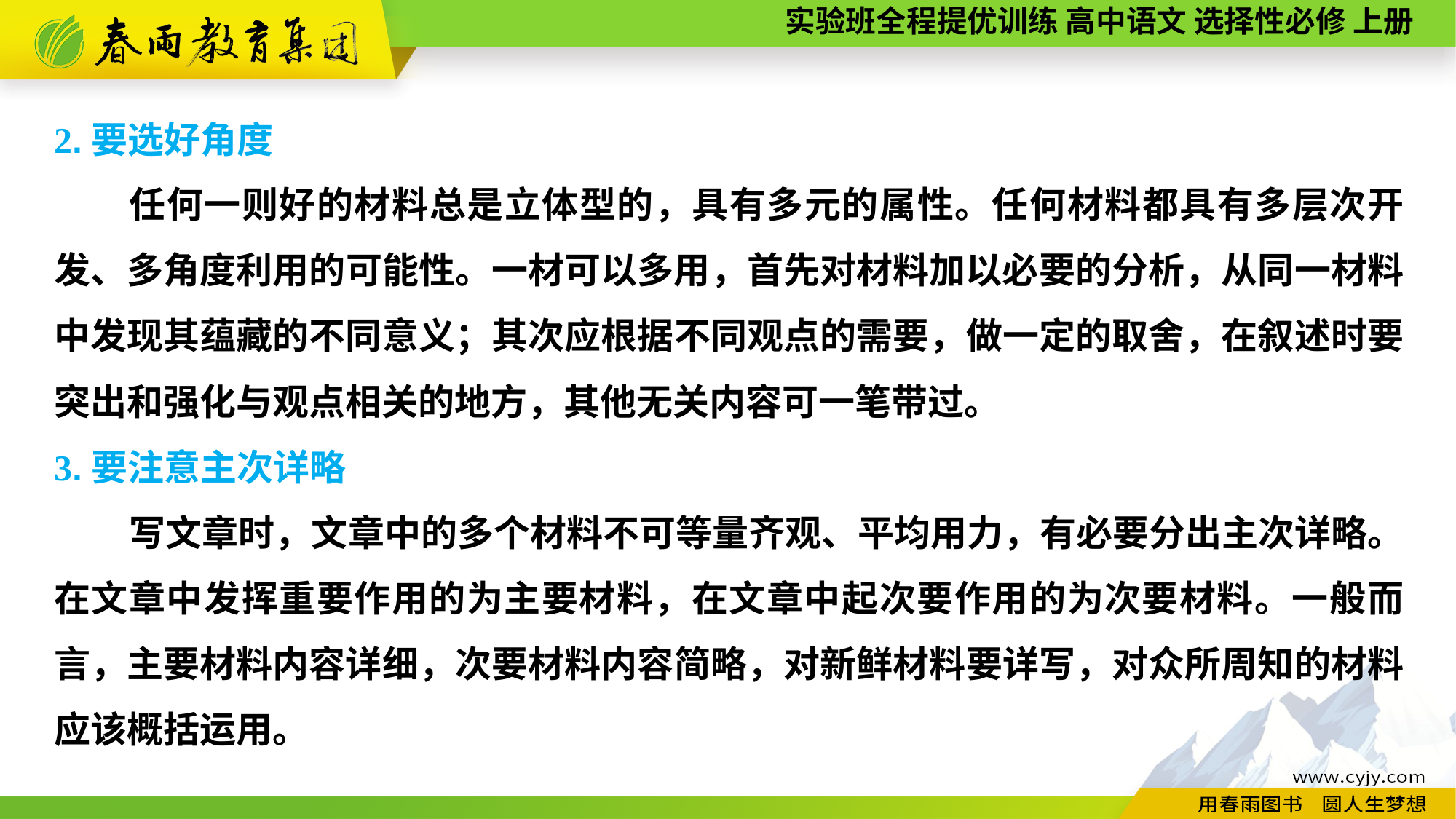

2.要选好角度
任何一则好的材料总是立体型的，具有多元的属性。任何材料都具有多层次开发、多角度利用的可能性。一材可以多用，首先对材料加以必要的分析，从同一材料中发现其蕴藏的不同意义；其次应根据不同观点的需要，做一定的取舍，在叙述时要突出和强化与观点相关的地方，其他无关内容可一笔带过。
3.要注意主次详略
写文章时，文章中的多个材料不可等量齐观、平均用力，有必要分出主次详略。在文章中发挥重要作用的为主要材料，在文章中起次要作用的为次要材料。一般而言，主要材料内容详细，次要材料内容简略，对新鲜材料要详写，对众所周知的材料应该概括运用。